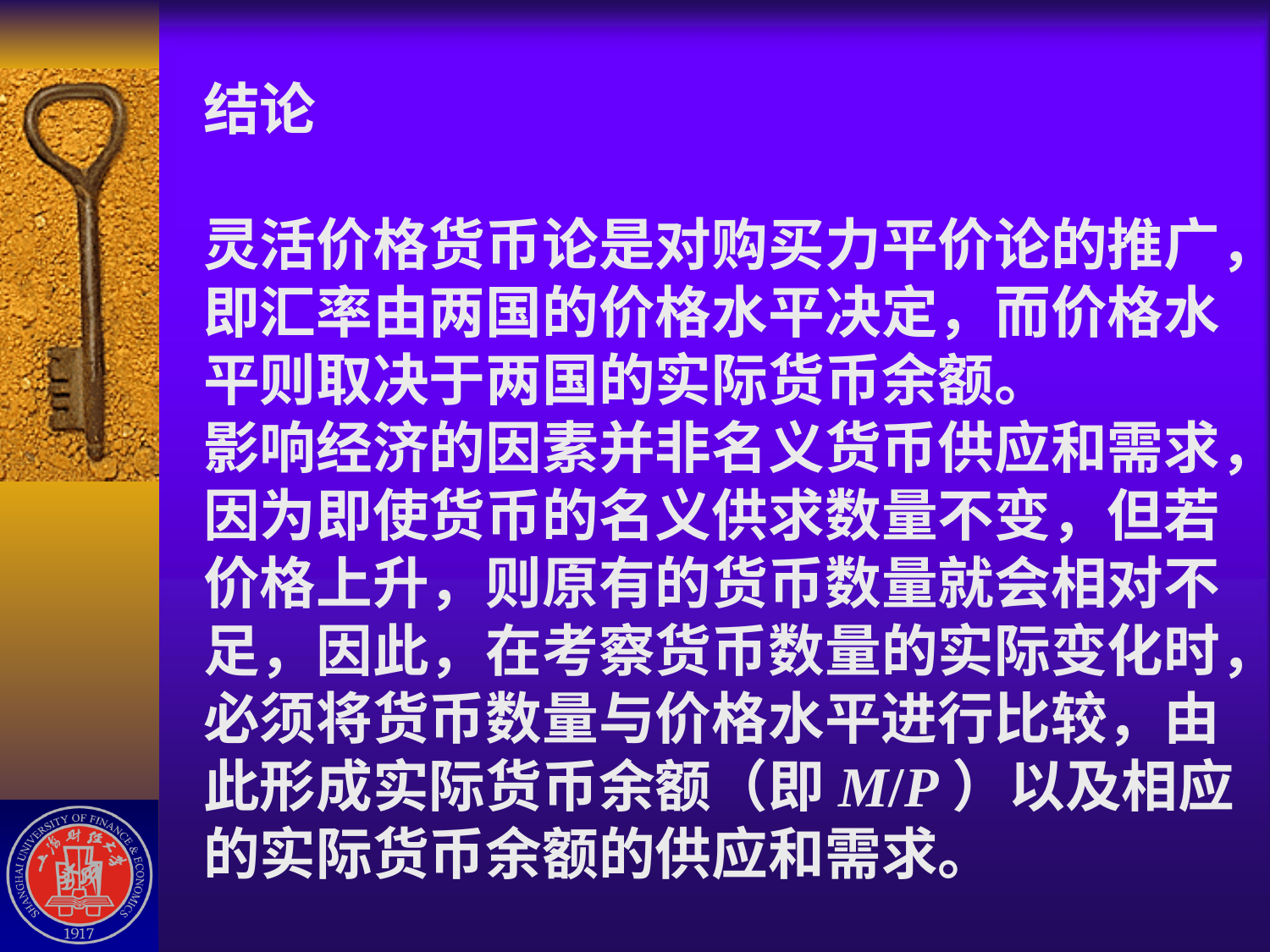

# 结论 灵活价格货币论是对购买力平价论的推广，即汇率由两国的价格水平决定，而价格水平则取决于两国的实际货币余额。 影响经济的因素并非名义货币供应和需求，因为即使货币的名义供求数量不变，但若价格上升，则原有的货币数量就会相对不足，因此，在考察货币数量的实际变化时，必须将货币数量与价格水平进行比较，由此形成实际货币余额（即M/P）以及相应的实际货币余额的供应和需求。